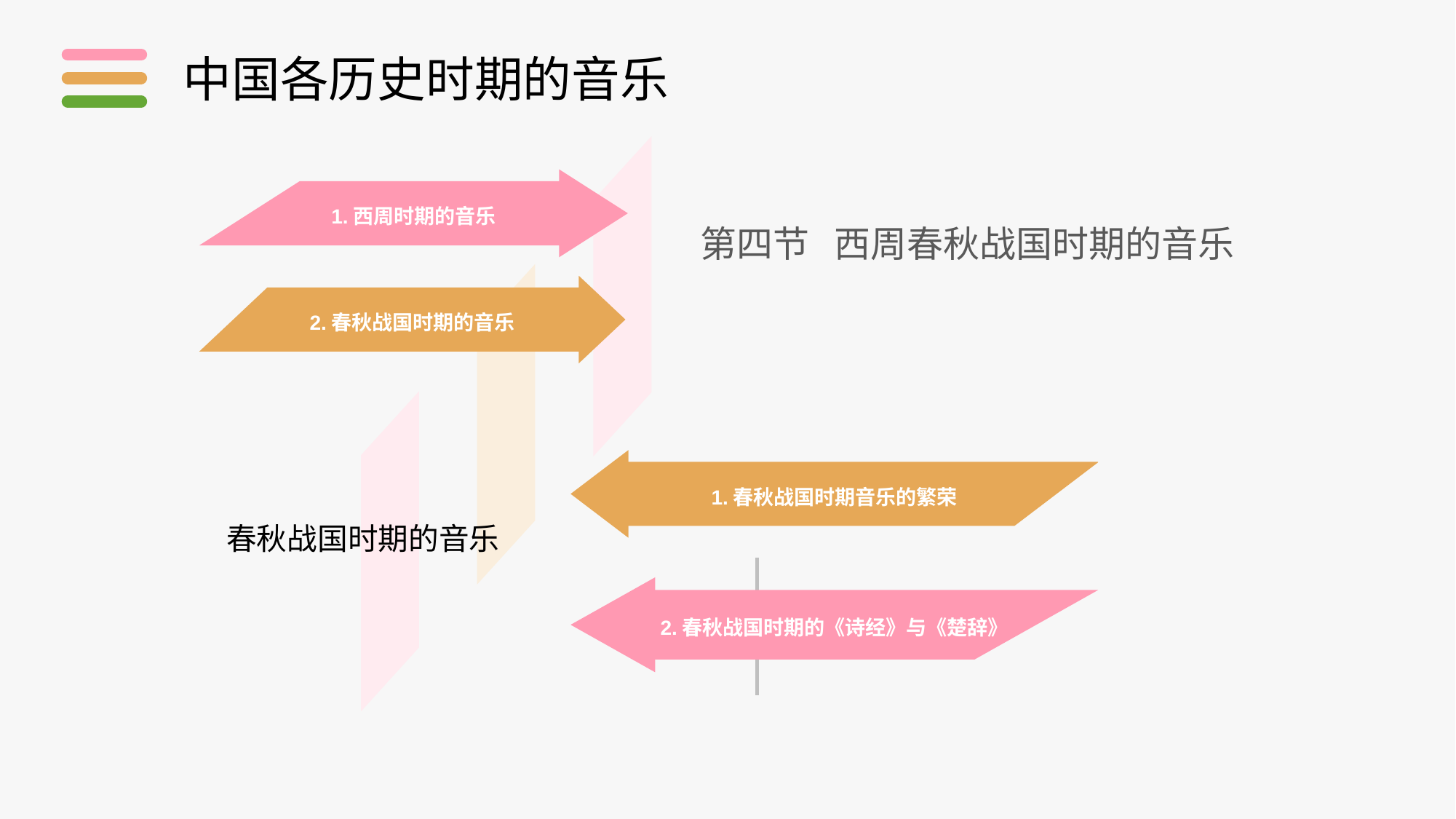

中国各历史时期的音乐

1.西周时期的音乐

2.春秋战国时期的音乐

1.春秋战国时期音乐的繁荣
春秋战国时期的音乐
第四节   西周春秋战国时期的音乐
2.春秋战国时期的《诗经》与《楚辞》